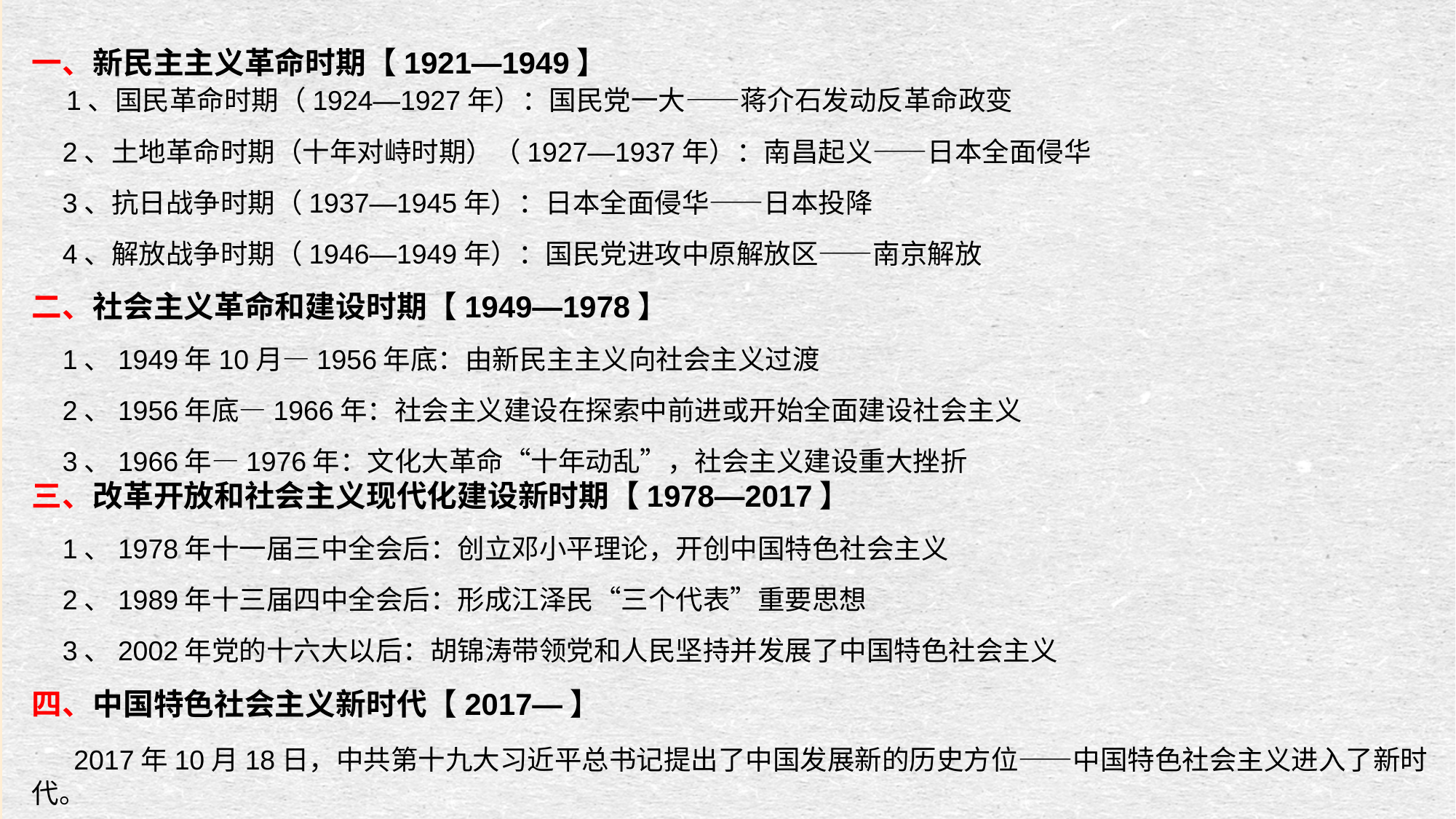

一、新民主主义革命时期【1921—1949】
    1、国民革命时期（1924—1927年）：国民党一大——蒋介石发动反革命政变
    2、土地革命时期（十年对峙时期）（1927—1937年）：南昌起义——日本全面侵华
    3、抗日战争时期（1937—1945年）：日本全面侵华——日本投降
    4、解放战争时期（1946—1949年）：国民党进攻中原解放区——南京解放
二、社会主义革命和建设时期【1949—1978】
    1、1949年10月—1956年底：由新民主主义向社会主义过渡
    2、1956年底—1966年：社会主义建设在探索中前进或开始全面建设社会主义
    3、1966年—1976年：文化大革命“十年动乱”，社会主义建设重大挫折
三、改革开放和社会主义现代化建设新时期【1978—2017】
    1、1978年十一届三中全会后：创立邓小平理论，开创中国特色社会主义
    2、1989年十三届四中全会后：形成江泽民“三个代表”重要思想
    3、2002年党的十六大以后：胡锦涛带领党和人民坚持并发展了中国特色社会主义
四、中国特色社会主义新时代【2017—】
     2017年10月18日，中共第十九大习近平总书记提出了中国发展新的历史方位——中国特色社会主义进入了新时代。